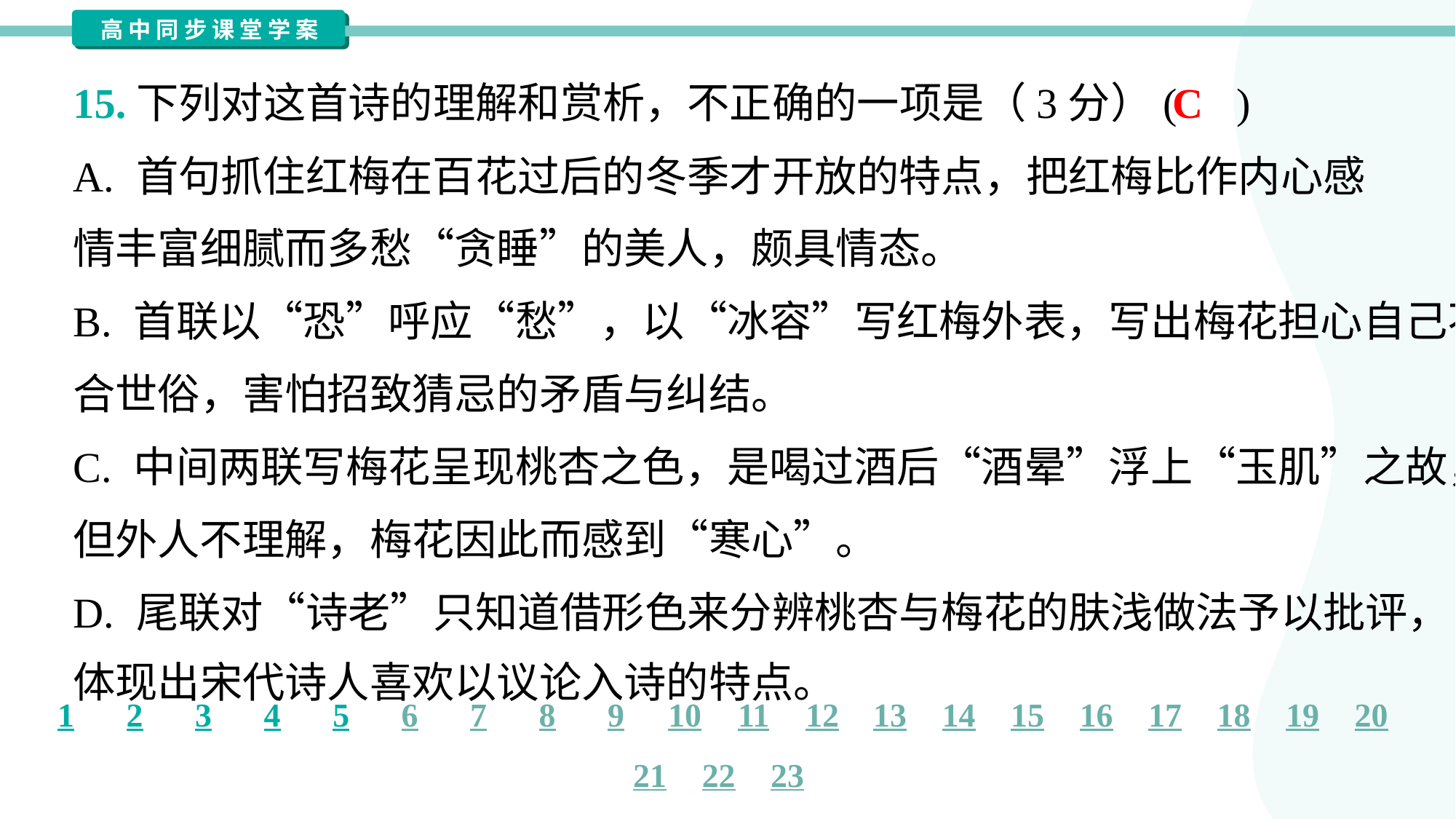

C
15.下列对这首诗的理解和赏析，不正确的一项是（3分）(     )
A. 首句抓住红梅在百花过后的冬季才开放的特点，把红梅比作内心感
情丰富细腻而多愁“贪睡”的美人，颇具情态。
B. 首联以“恐”呼应“愁”，以“冰容”写红梅外表，写出梅花担心自己不
合世俗，害怕招致猜忌的矛盾与纠结。
C. 中间两联写梅花呈现桃杏之色，是喝过酒后“酒晕”浮上“玉肌”之故，
但外人不理解，梅花因此而感到“寒心”。
D. 尾联对“诗老”只知道借形色来分辨桃杏与梅花的肤浅做法予以批评，
体现出宋代诗人喜欢以议论入诗的特点。